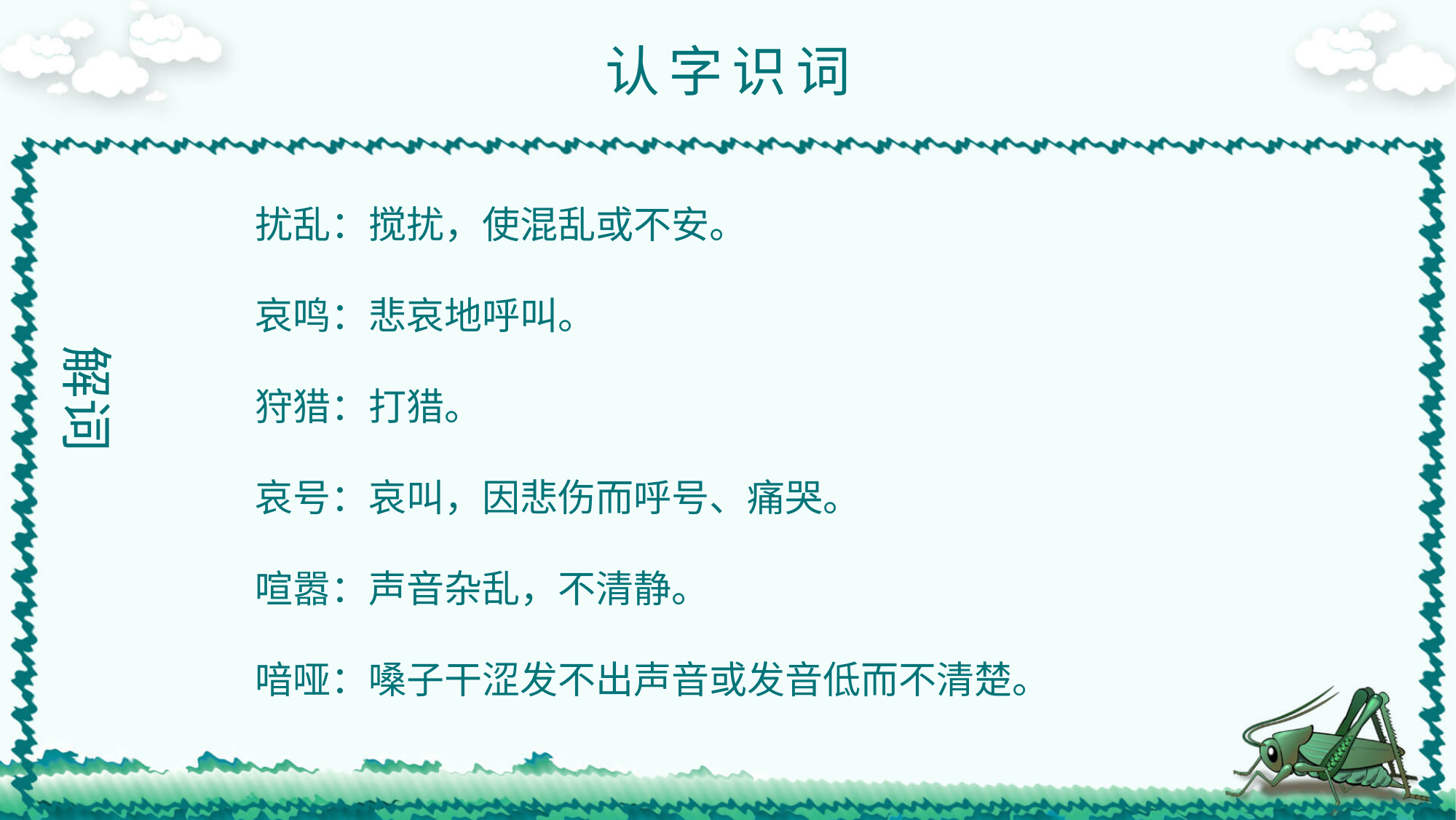

认字识词
扰乱：搅扰，使混乱或不安。

哀鸣：悲哀地呼叫。

狩猎：打猎。

哀号：哀叫，因悲伤而呼号、痛哭。

喧嚣：声音杂乱，不清静。

喑哑：嗓子干涩发不出声音或发音低而不清楚。
解词